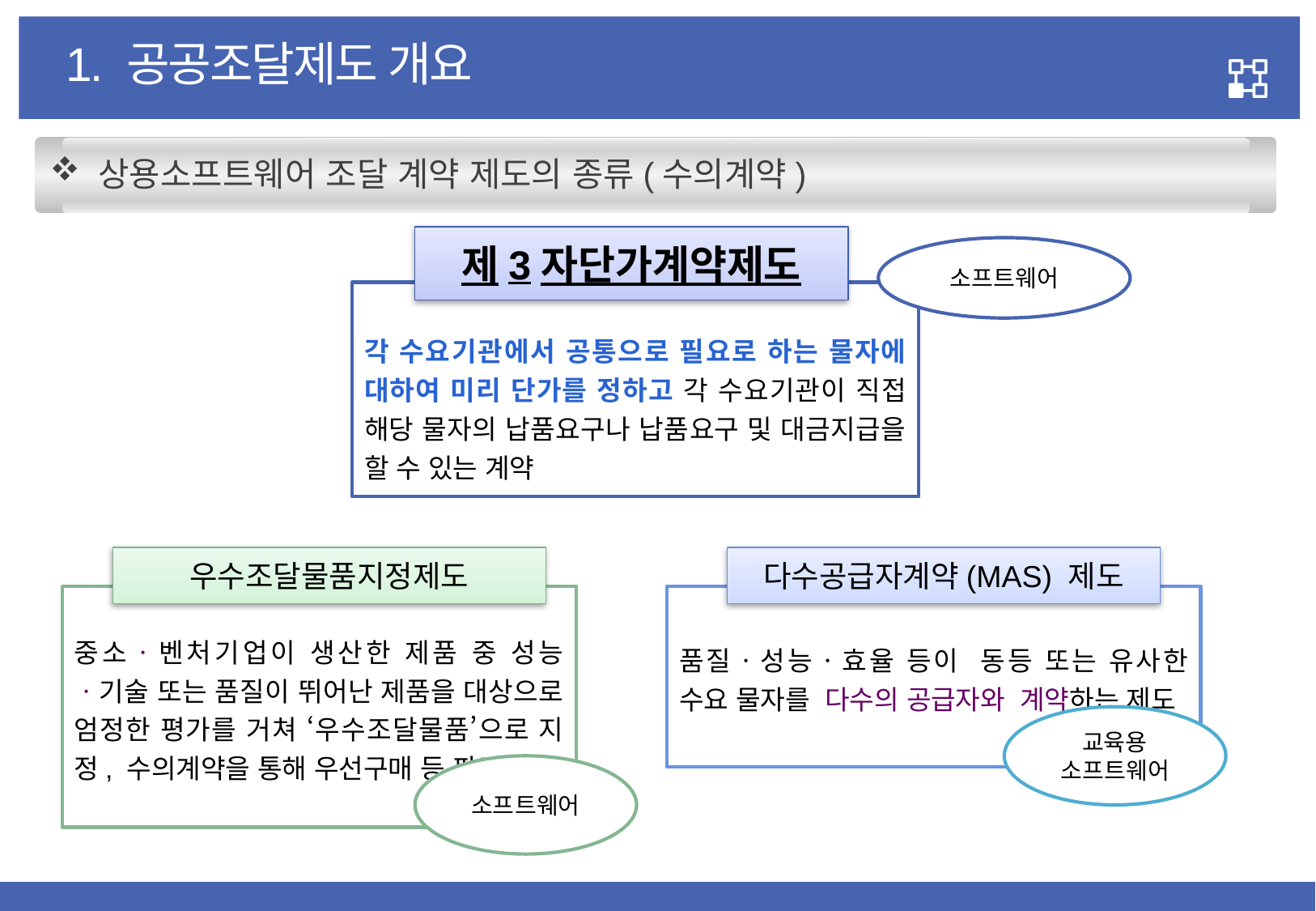

1. 공공조달제도 개요

 상용소프트웨어 조달 계약 제도의 종류(수의계약)
제3자단가계약제도
소프트웨어

각 수요기관에서 공통으로 필요로 하는 물자에 대하여 미리 단가를 정하고 각 수요기관이 직접 해당 물자의 납품요구나 납품요구 및 대금지급을 할 수 있는 계약
우수조달물품지정제도
다수공급자계약(MAS) 제도
중소ㆍ벤처기업이 생산한 제품 중 성능 ㆍ기술 또는 품질이 뛰어난 제품을 대상으로 엄정한 평가를 거쳐 ‘우수조달물품’으로 지정, 수의계약을 통해 우선구매 등 판로지원
품질ㆍ성능ㆍ효율 등이  동등 또는 유사한 수요 물자를  다수의 공급자와  계약하는 제도
교육용
소프트웨어
소프트웨어